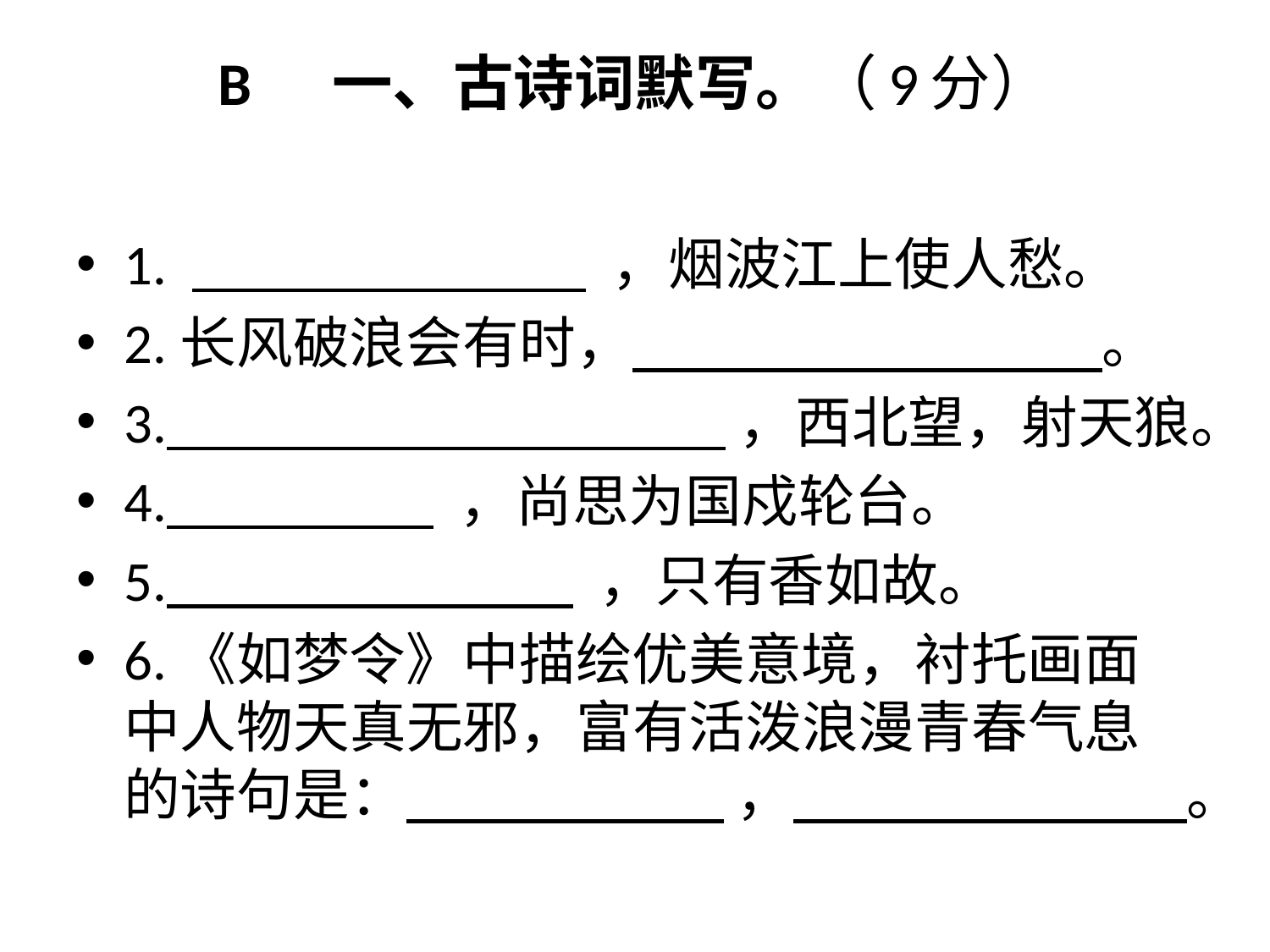

# B     一、古诗词默写。（9分）
1.                                  ，烟波江上使人愁。
2.长风破浪会有时，                                     。
3.                                            ，西北望，射天狼。
4.                      ，尚思为国戍轮台。
5.                                 ，只有香如故。
6.《如梦令》中描绘优美意境，衬托画面中人物天真无邪，富有活泼浪漫青春气息的诗句是：                          ，                               。